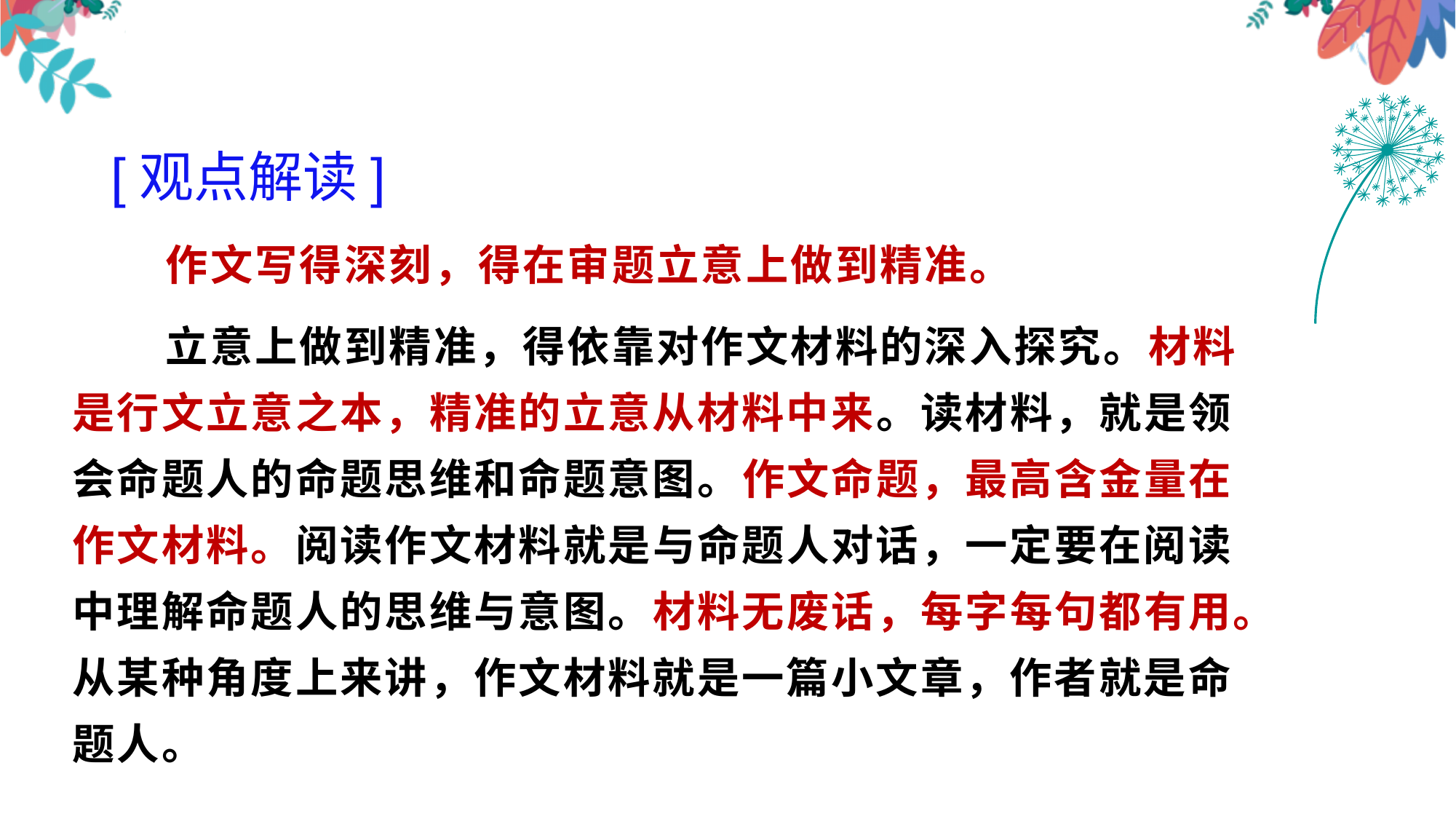

[观点解读]
       作文写得深刻，得在审题立意上做到精准。
       立意上做到精准，得依靠对作文材料的深入探究。材料是行文立意之本，精准的立意从材料中来。读材料，就是领会命题人的命题思维和命题意图。作文命题，最高含金量在作文材料。阅读作文材料就是与命题人对话，一定要在阅读中理解命题人的思维与意图。材料无废话，每字每句都有用。从某种角度上来讲，作文材料就是一篇小文章，作者就是命题人。